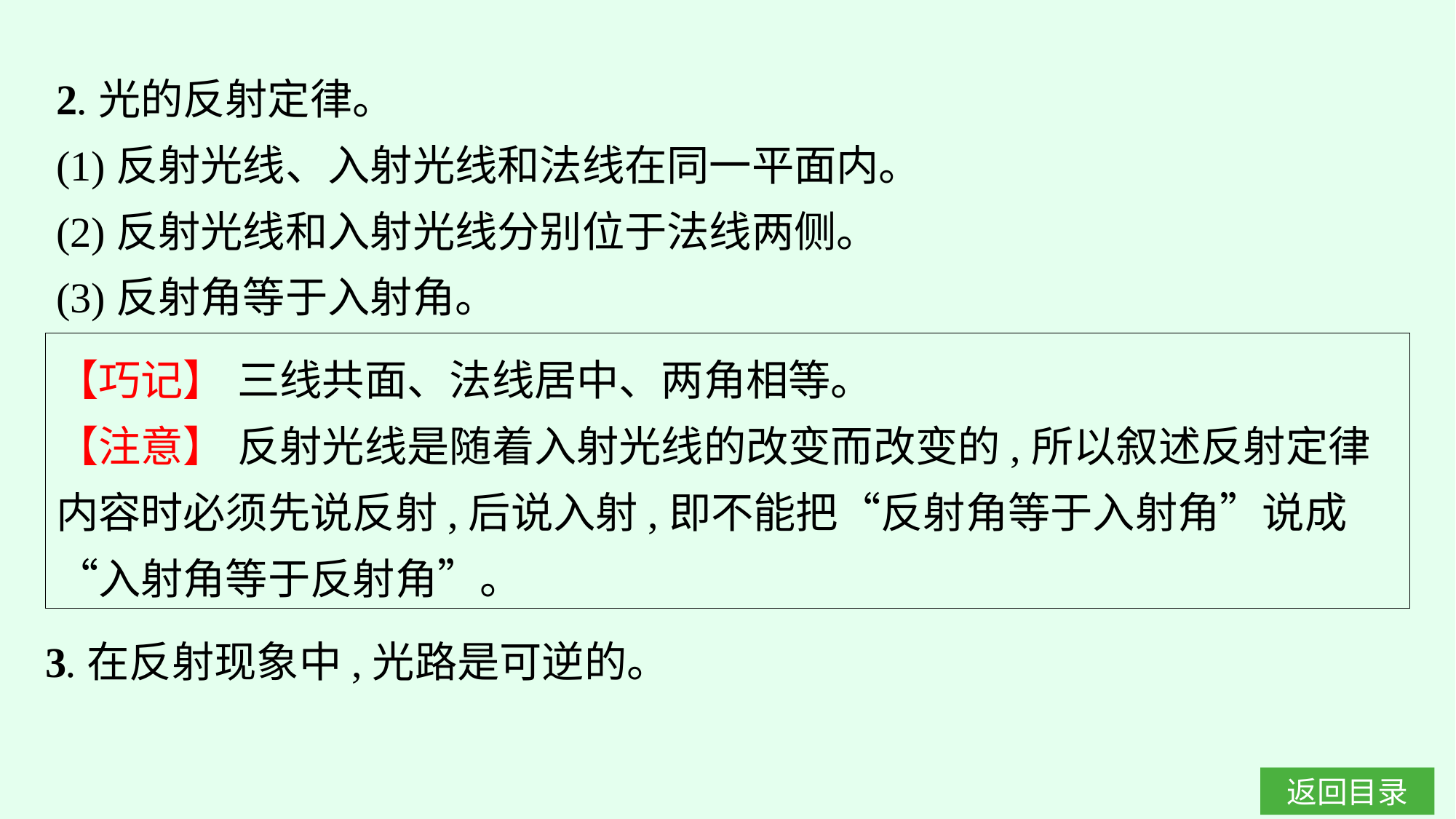

2.光的反射定律。
(1)反射光线、入射光线和法线在同一平面内。
(2)反射光线和入射光线分别位于法线两侧。
(3)反射角等于入射角。
【巧记】 三线共面、法线居中、两角相等。
【注意】 反射光线是随着入射光线的改变而改变的,所以叙述反射定律内容时必须先说反射,后说入射,即不能把“反射角等于入射角”说成“入射角等于反射角”。
3.在反射现象中,光路是可逆的。